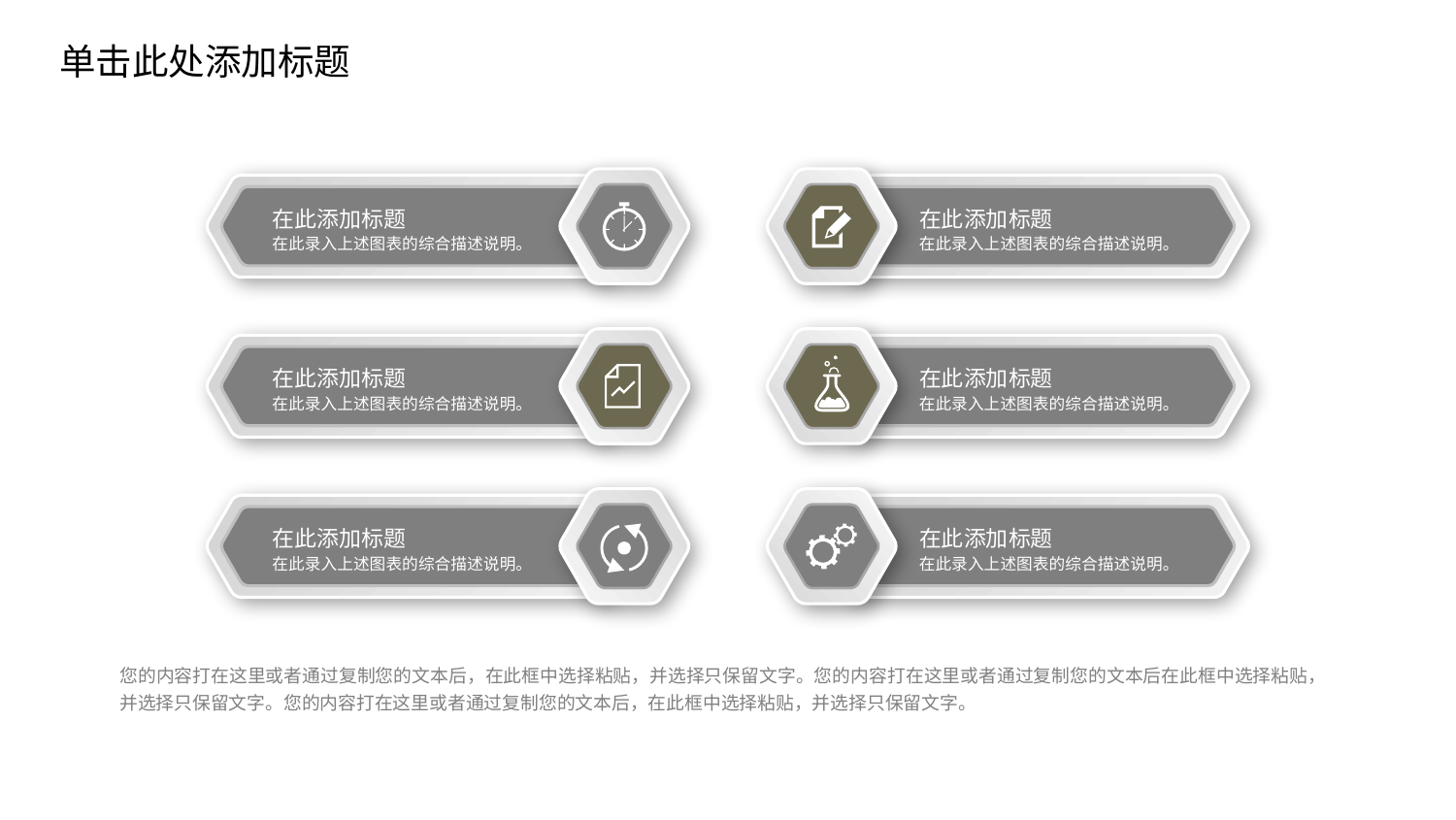

在此添加标题
在此录入上述图表的综合描述说明。

在此添加标题
在此录入上述图表的综合描述说明。

在此添加标题
在此录入上述图表的综合描述说明。

在此添加标题
在此录入上述图表的综合描述说明。

在此添加标题
在此录入上述图表的综合描述说明。

在此添加标题
在此录入上述图表的综合描述说明。
您的内容打在这里或者通过复制您的文本后，在此框中选择粘贴，并选择只保留文字。您的内容打在这里或者通过复制您的文本后在此框中选择粘贴，并选择只保留文字。您的内容打在这里或者通过复制您的文本后，在此框中选择粘贴，并选择只保留文字。